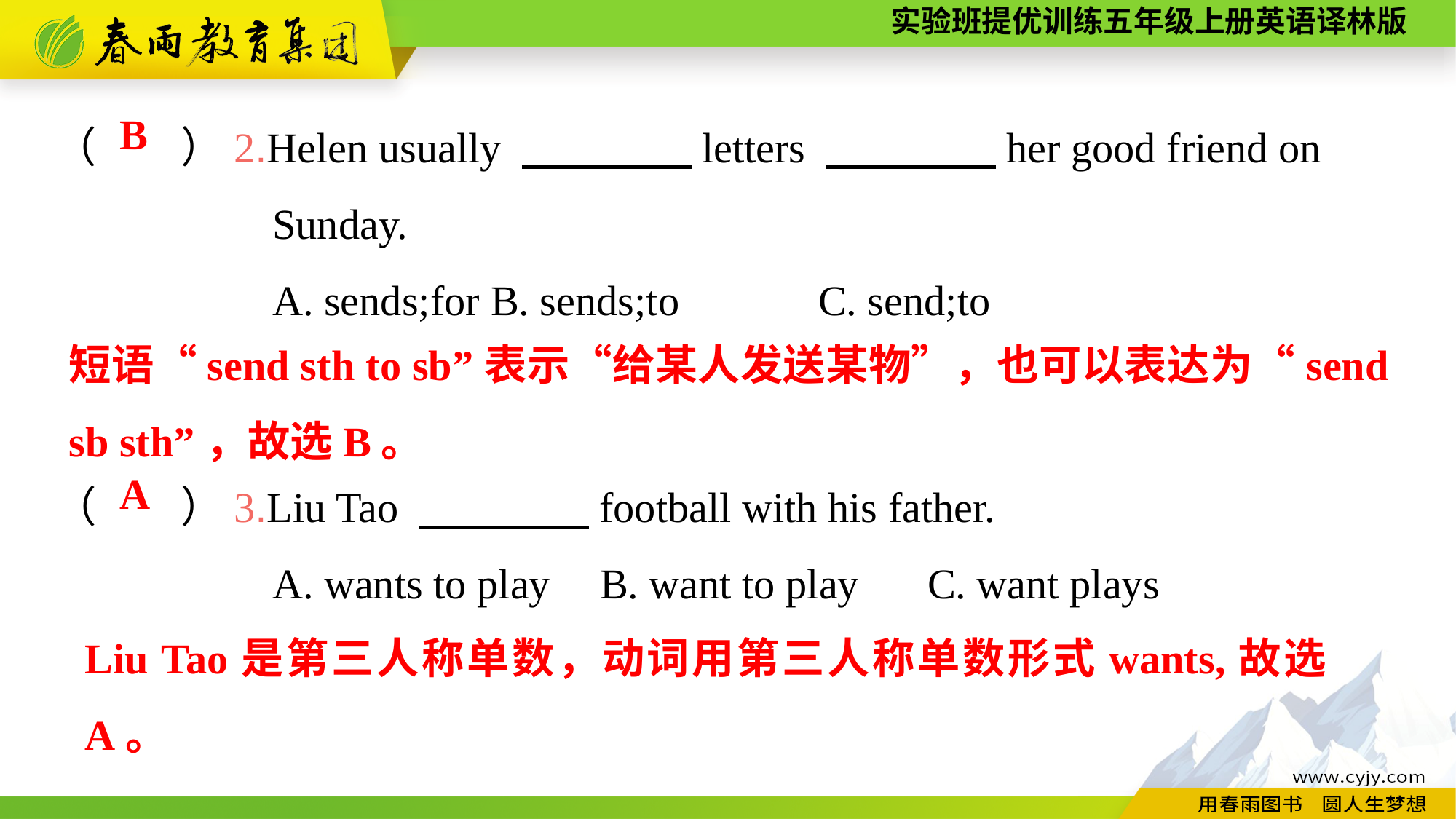

（　　）2.Helen usually 　　　　letters 　　　　her good friend on
		Sunday.
		A. sends;for	B. sends;to		C. send;to

（　　）3.Liu Tao 　　　　football with his father.
		A. wants to play	B. want to play	C. want plays
B
短语“send sth to sb”表示“给某人发送某物”，也可以表达为“send sb sth”，故选B。
A
Liu Tao是第三人称单数，动词用第三人称单数形式wants,故选A。